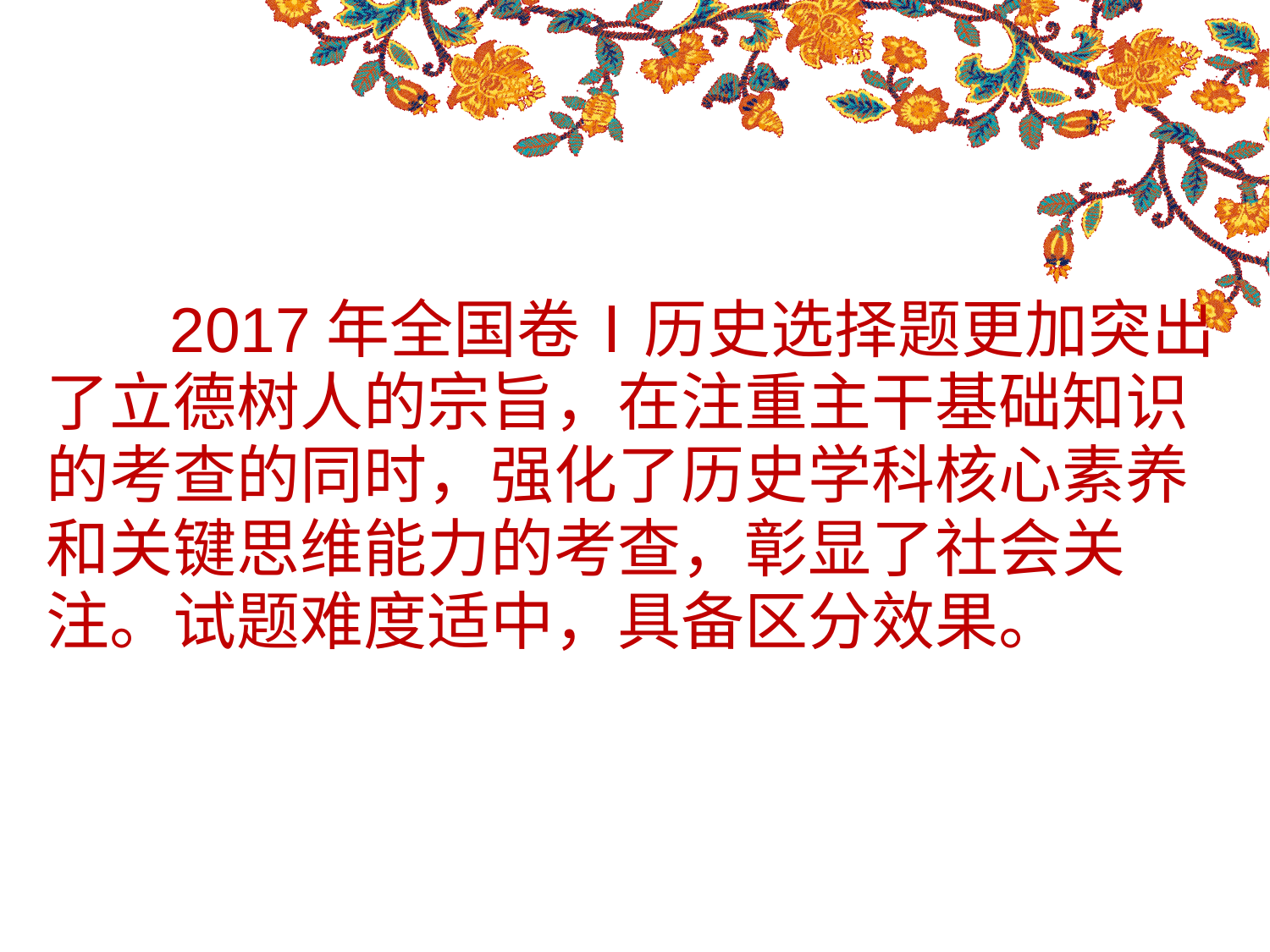

# 2017年全国卷Ⅰ历史选择题更加突出了立德树人的宗旨，在注重主干基础知识的考查的同时，强化了历史学科核心素养和关键思维能力的考查，彰显了社会关注。试题难度适中，具备区分效果。